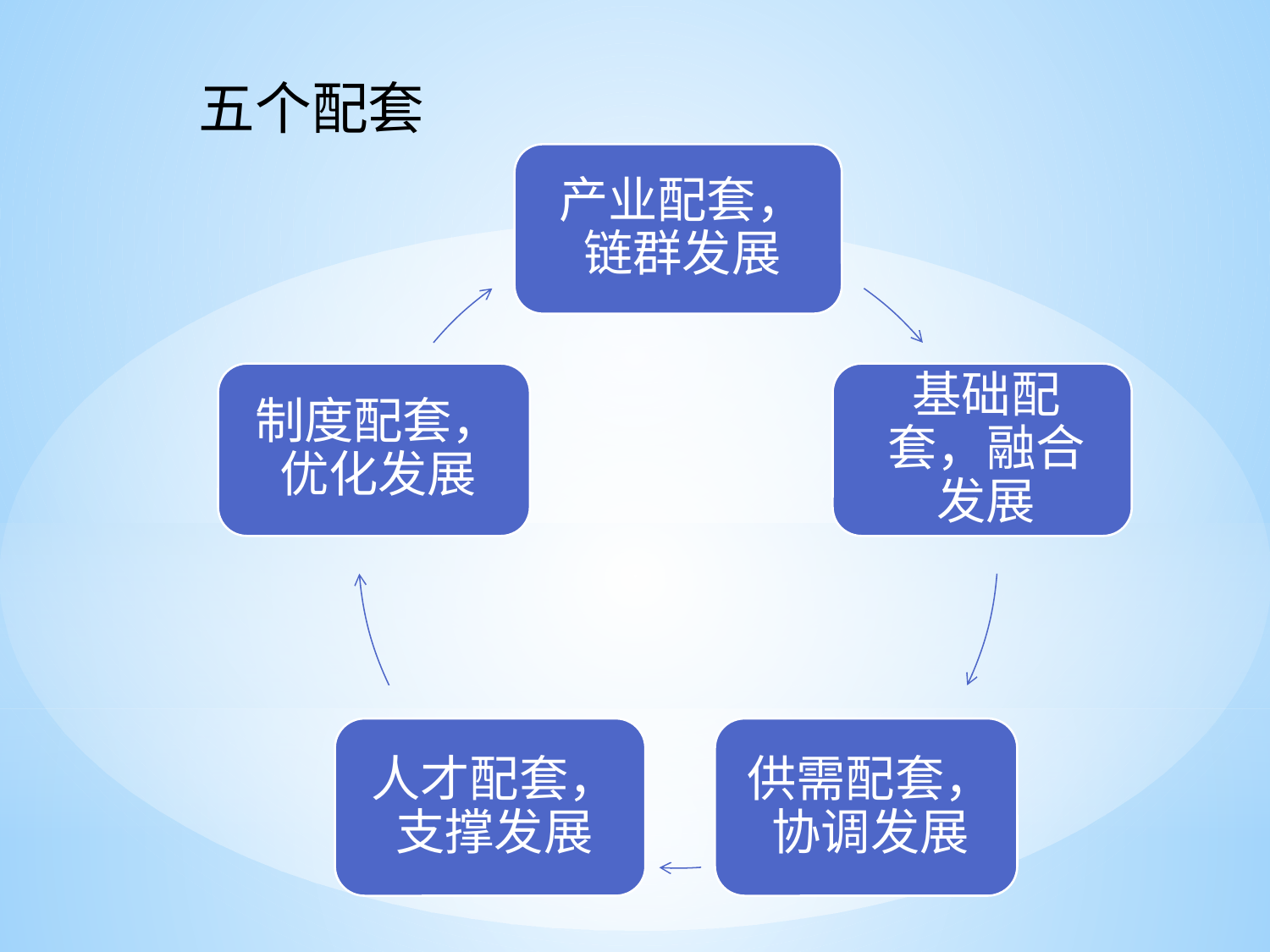

五个配套
产业配套，链群发展
基础配套，融合发展
供需配套，协调发展
人才配套，支撑发展
制度配套，优化发展